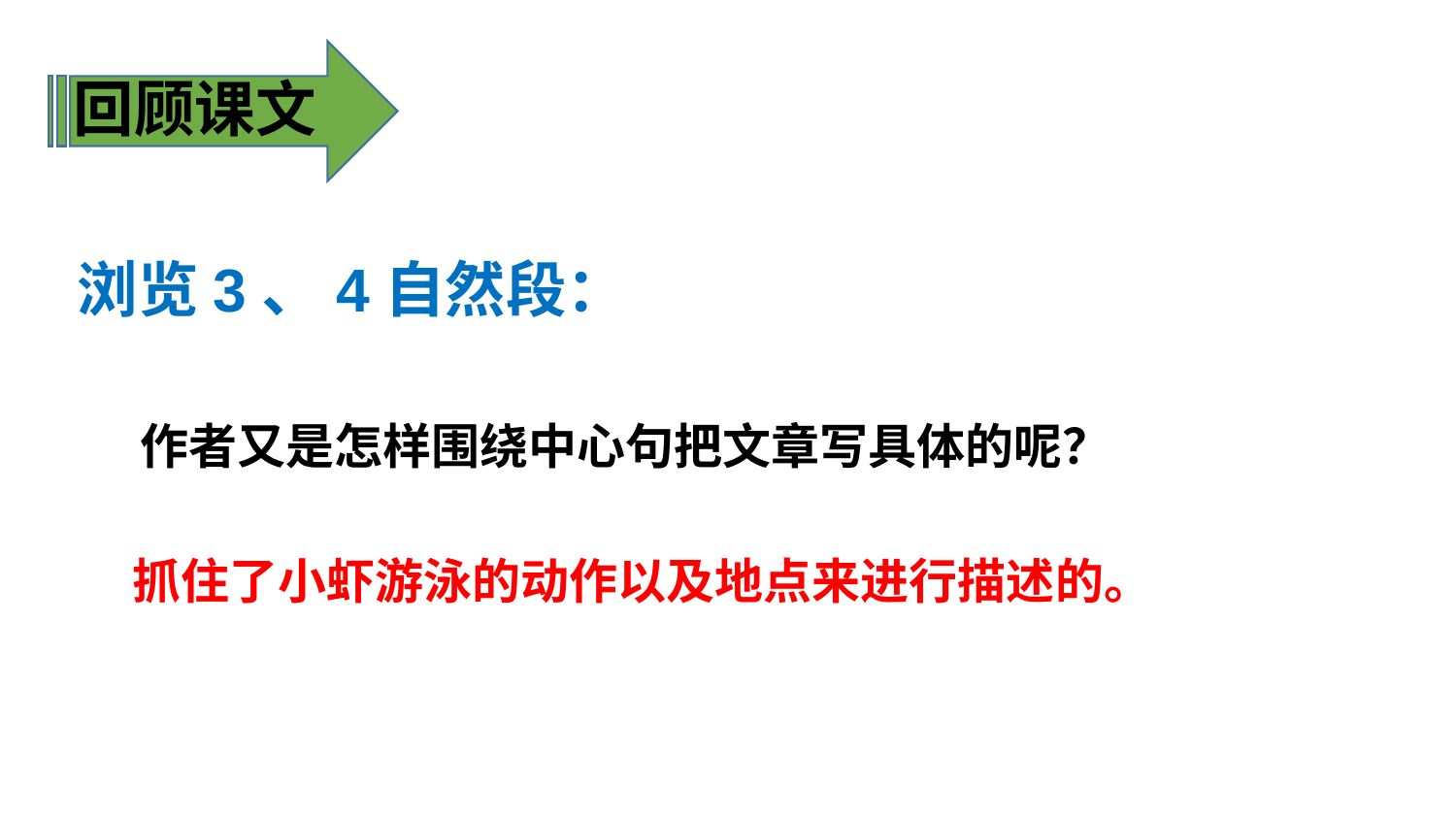

回顾课文
浏览3、4自然段：
    作者又是怎样围绕中心句把文章写具体的呢？
    抓住了小虾游泳的动作以及地点来进行描述的。